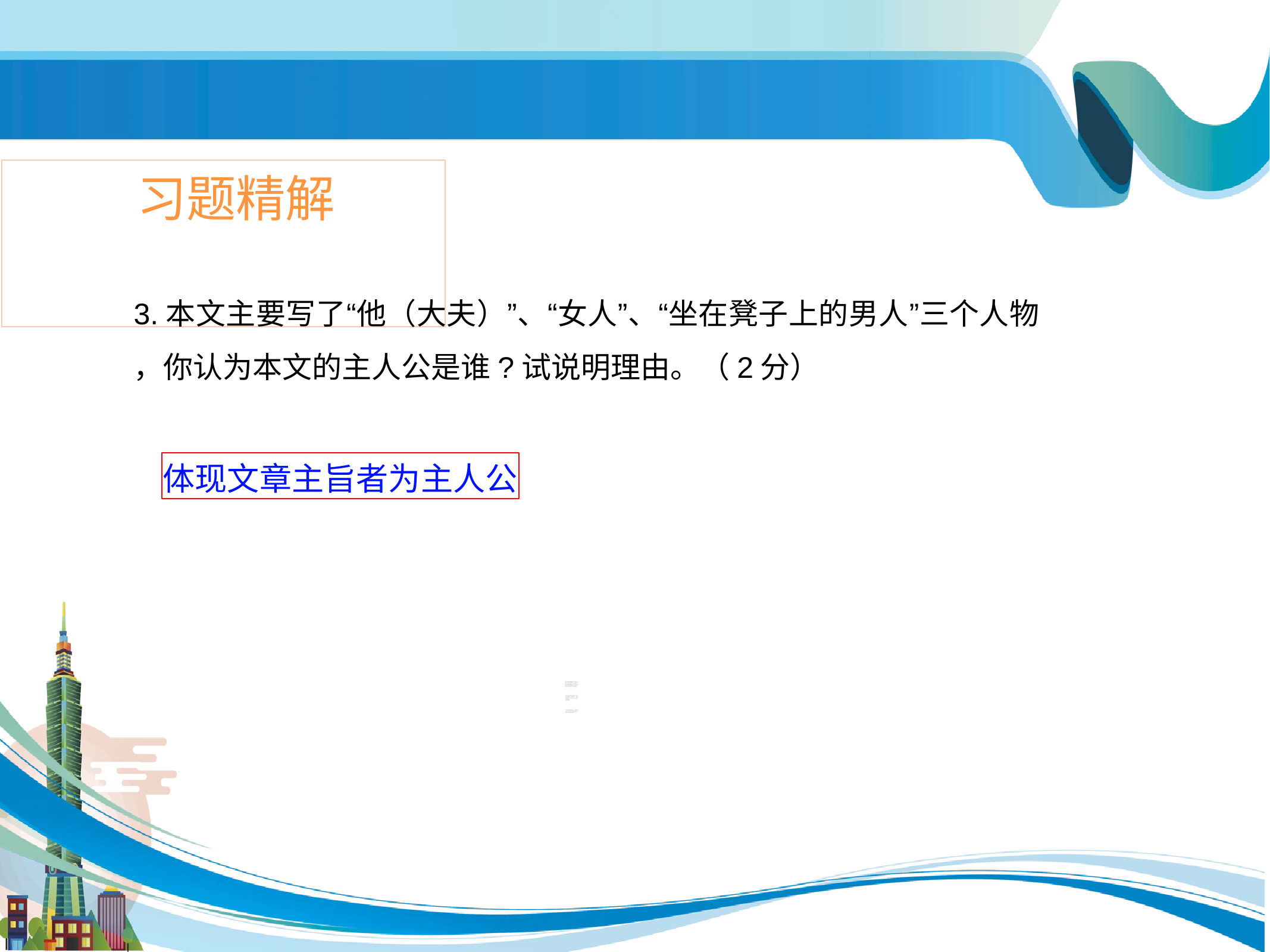

# 习题精解
3.本文主要写了“他（大夫）”、“女人”、“坐在凳子上的男人”三个人物
，你认为本文的主人公是谁?试说明理由。（2分）

体现文章主旨者为主人公